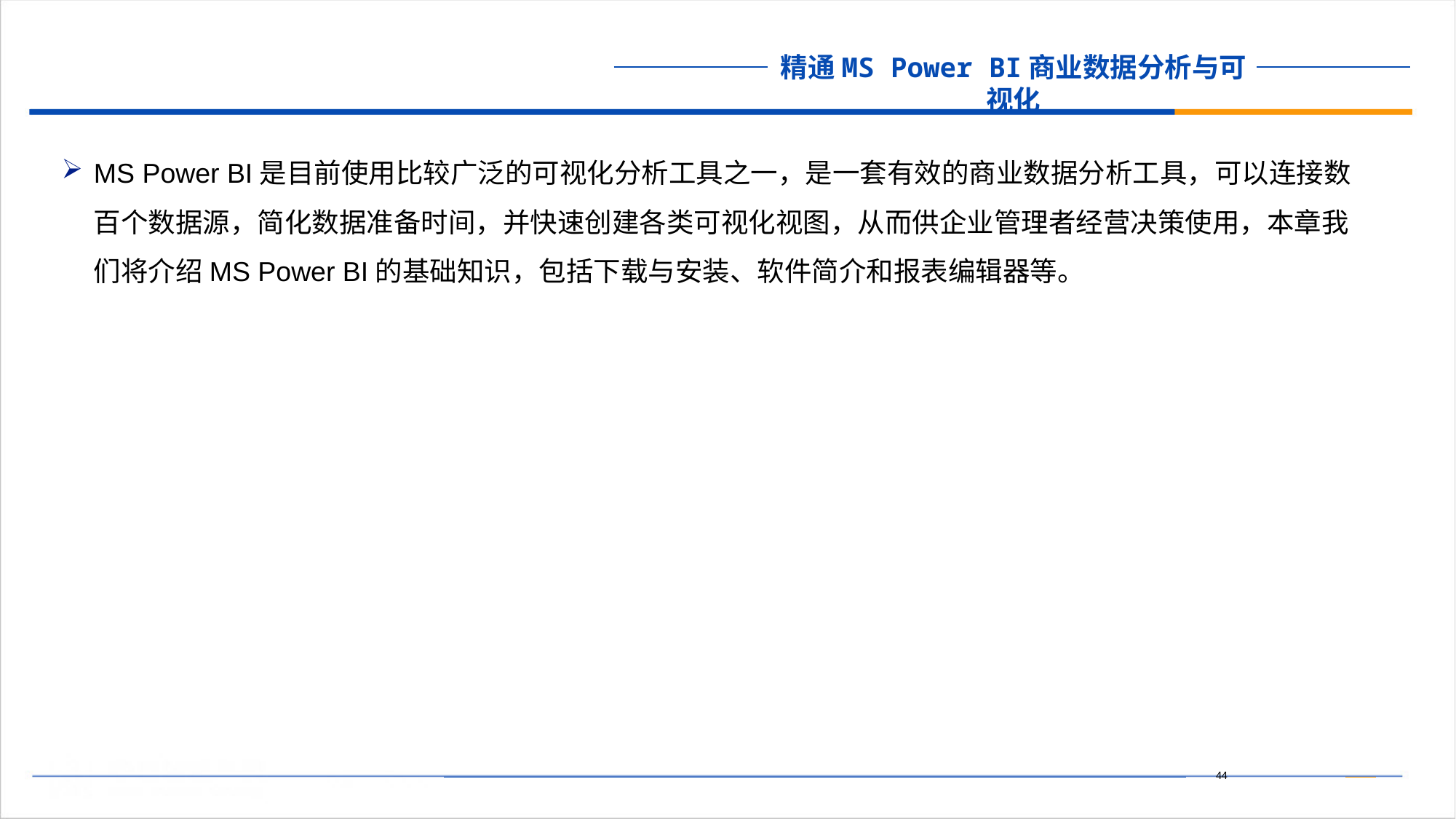

MS Power BI是目前使用比较广泛的可视化分析工具之一，是一套有效的商业数据分析工具，可以连接数百个数据源，简化数据准备时间，并快速创建各类可视化视图，从而供企业管理者经营决策使用，本章我们将介绍MS Power BI的基础知识，包括下载与安装、软件简介和报表编辑器等。